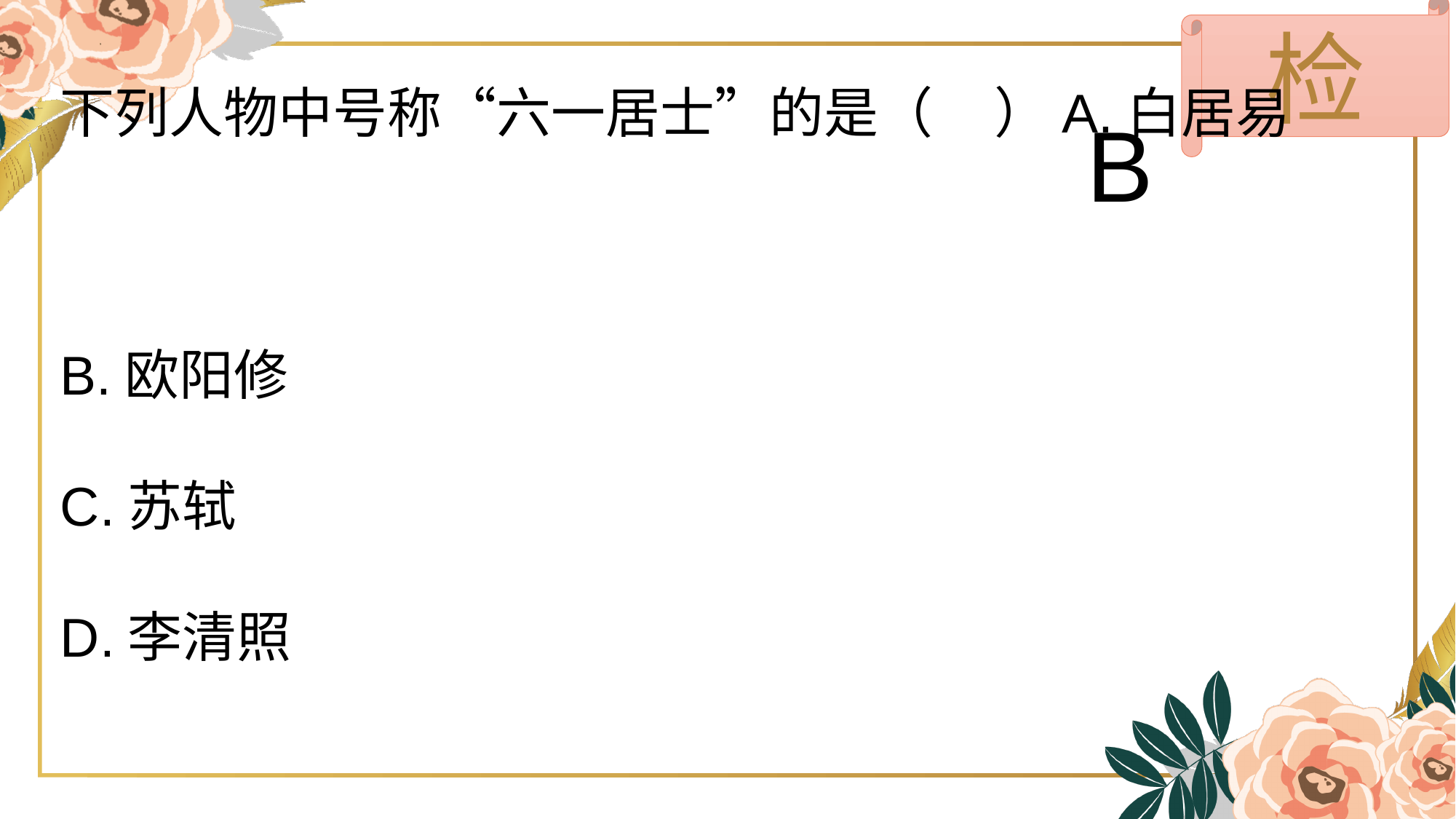

检
下列人物中号称“六一居士”的是（     ）A.白居易

B.欧阳修
C.苏轼
D.李清照
B